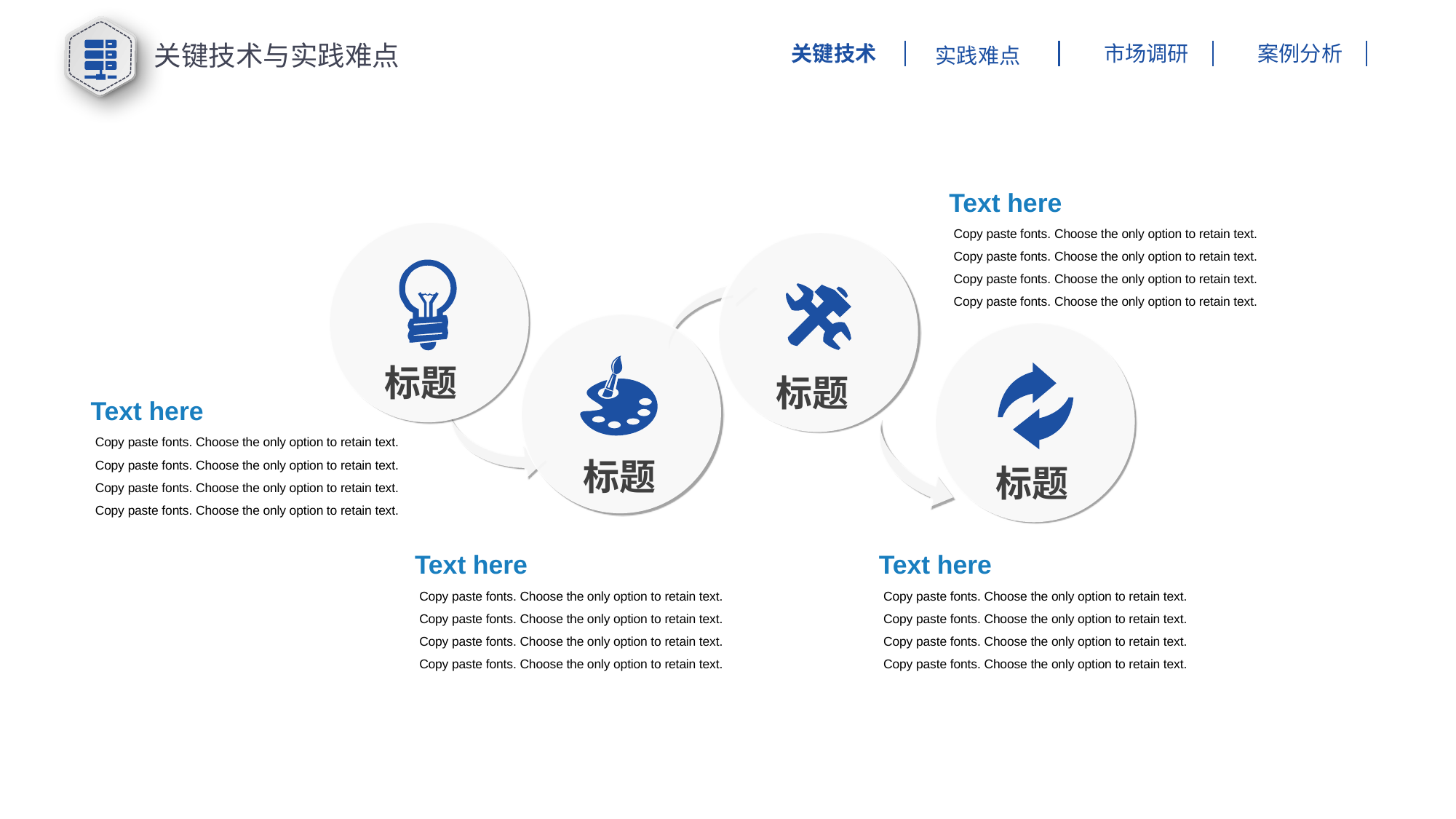

关键技术与实践难点
市场调研
案例分析
关键技术
实践难点

Text here
Copy paste fonts. Choose the only option to retain text. Copy paste fonts. Choose the only option to retain text.
Copy paste fonts. Choose the only option to retain text.
Copy paste fonts. Choose the only option to retain text.

标题

标题

标题
标题
Text here
Copy paste fonts. Choose the only option to retain text. Copy paste fonts. Choose the only option to retain text.
Copy paste fonts. Choose the only option to retain text.
Copy paste fonts. Choose the only option to retain text.

Text here
Text here
Copy paste fonts. Choose the only option to retain text. Copy paste fonts. Choose the only option to retain text.
Copy paste fonts. Choose the only option to retain text.
Copy paste fonts. Choose the only option to retain text.

Copy paste fonts. Choose the only option to retain text. Copy paste fonts. Choose the only option to retain text.
Copy paste fonts. Choose the only option to retain text.
Copy paste fonts. Choose the only option to retain text.